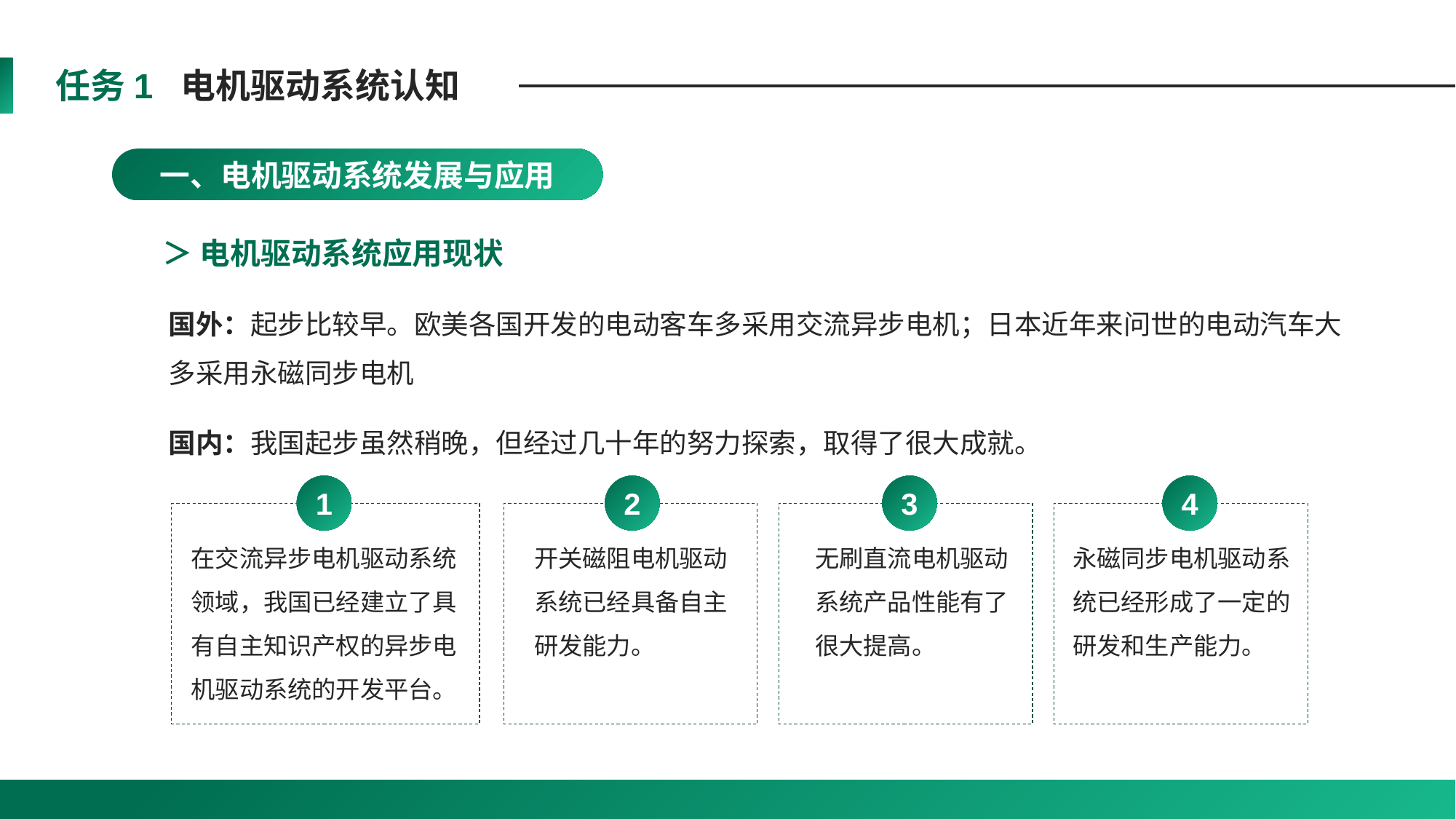

任务1  电机驱动系统认知
一、电机驱动系统发展与应用
＞ 电机驱动系统应用现状
国外：起步比较早。欧美各国开发的电动客车多采用交流异步电机；日本近年来问世的电动汽车大多采用永磁同步电机
国内：我国起步虽然稍晚，但经过几十年的努力探索，取得了很大成就。
1
2
3
4

在交流异步电机驱动系统领域，我国已经建立了具有自主知识产权的异步电机驱动系统的开发平台。
开关磁阻电机驱动系统已经具备自主研发能力。
无刷直流电机驱动系统产品性能有了很大提高。
永磁同步电机驱动系统已经形成了一定的研发和生产能力。